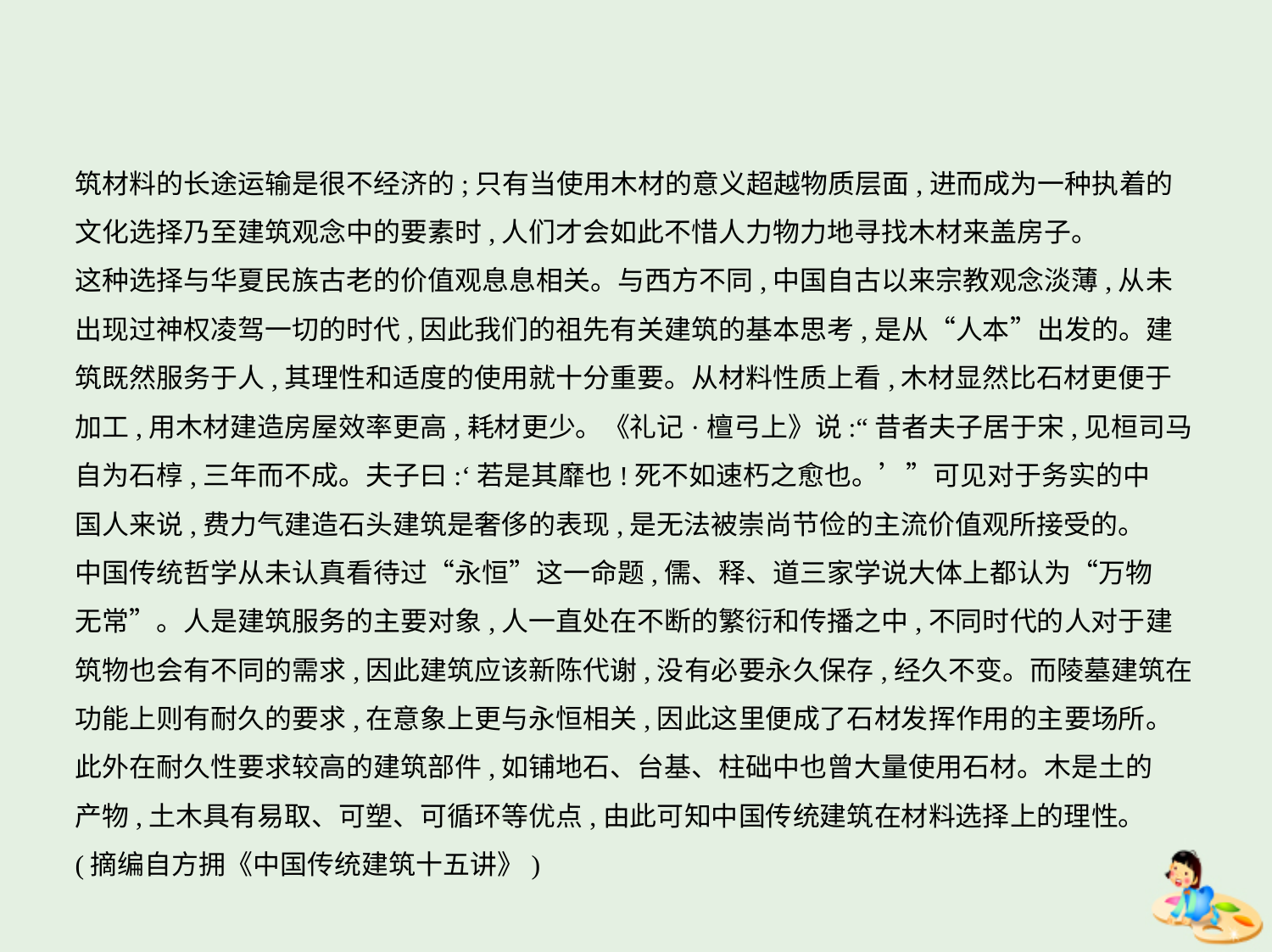

筑材料的长途运输是很不经济的;只有当使用木材的意义超越物质层面,进而成为一种执着的
文化选择乃至建筑观念中的要素时,人们才会如此不惜人力物力地寻找木材来盖房子。
这种选择与华夏民族古老的价值观息息相关。与西方不同,中国自古以来宗教观念淡薄,从未
出现过神权凌驾一切的时代,因此我们的祖先有关建筑的基本思考,是从“人本”出发的。建
筑既然服务于人,其理性和适度的使用就十分重要。从材料性质上看,木材显然比石材更便于
加工,用木材建造房屋效率更高,耗材更少。《礼记·檀弓上》说:“昔者夫子居于宋,见桓司马
自为石椁,三年而不成。夫子曰:‘若是其靡也!死不如速朽之愈也。’”可见对于务实的中
国人来说,费力气建造石头建筑是奢侈的表现,是无法被崇尚节俭的主流价值观所接受的。
中国传统哲学从未认真看待过“永恒”这一命题,儒、释、道三家学说大体上都认为“万物
无常”。人是建筑服务的主要对象,人一直处在不断的繁衍和传播之中,不同时代的人对于建
筑物也会有不同的需求,因此建筑应该新陈代谢,没有必要永久保存,经久不变。而陵墓建筑在
功能上则有耐久的要求,在意象上更与永恒相关,因此这里便成了石材发挥作用的主要场所。
此外在耐久性要求较高的建筑部件,如铺地石、台基、柱础中也曾大量使用石材。木是土的
产物,土木具有易取、可塑、可循环等优点,由此可知中国传统建筑在材料选择上的理性。
(摘编自方拥《中国传统建筑十五讲》)